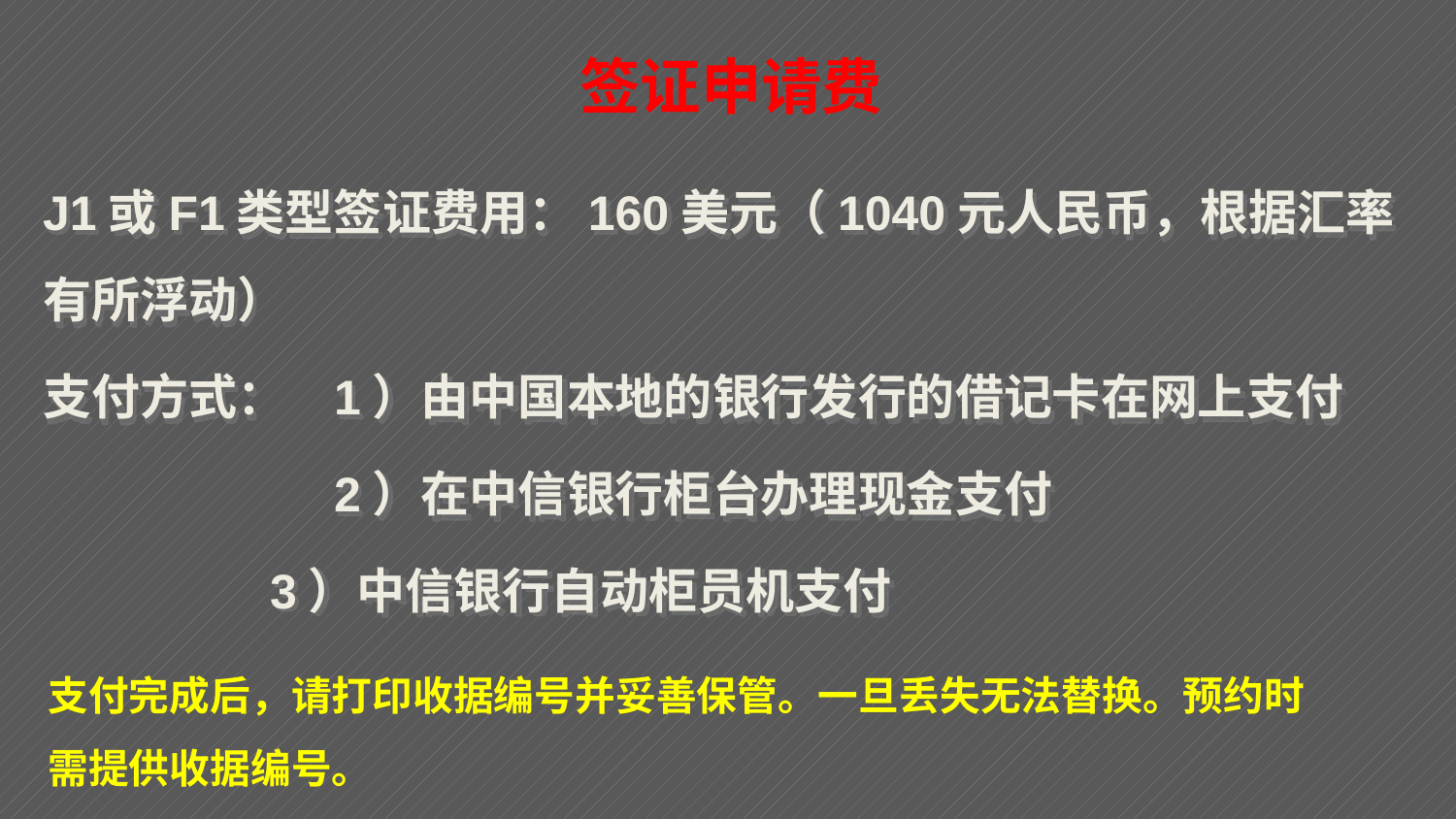

签证申请费
J1或F1类型签证费用：160美元（1040元人民币，根据汇率有所浮动）
支付方式：	1）由中国本地的银行发行的借记卡在网上支付
		2）在中信银行柜台办理现金支付
	      3）中信银行自动柜员机支付
支付完成后，请打印收据编号并妥善保管。一旦丢失无法替换。预约时需提供收据编号。